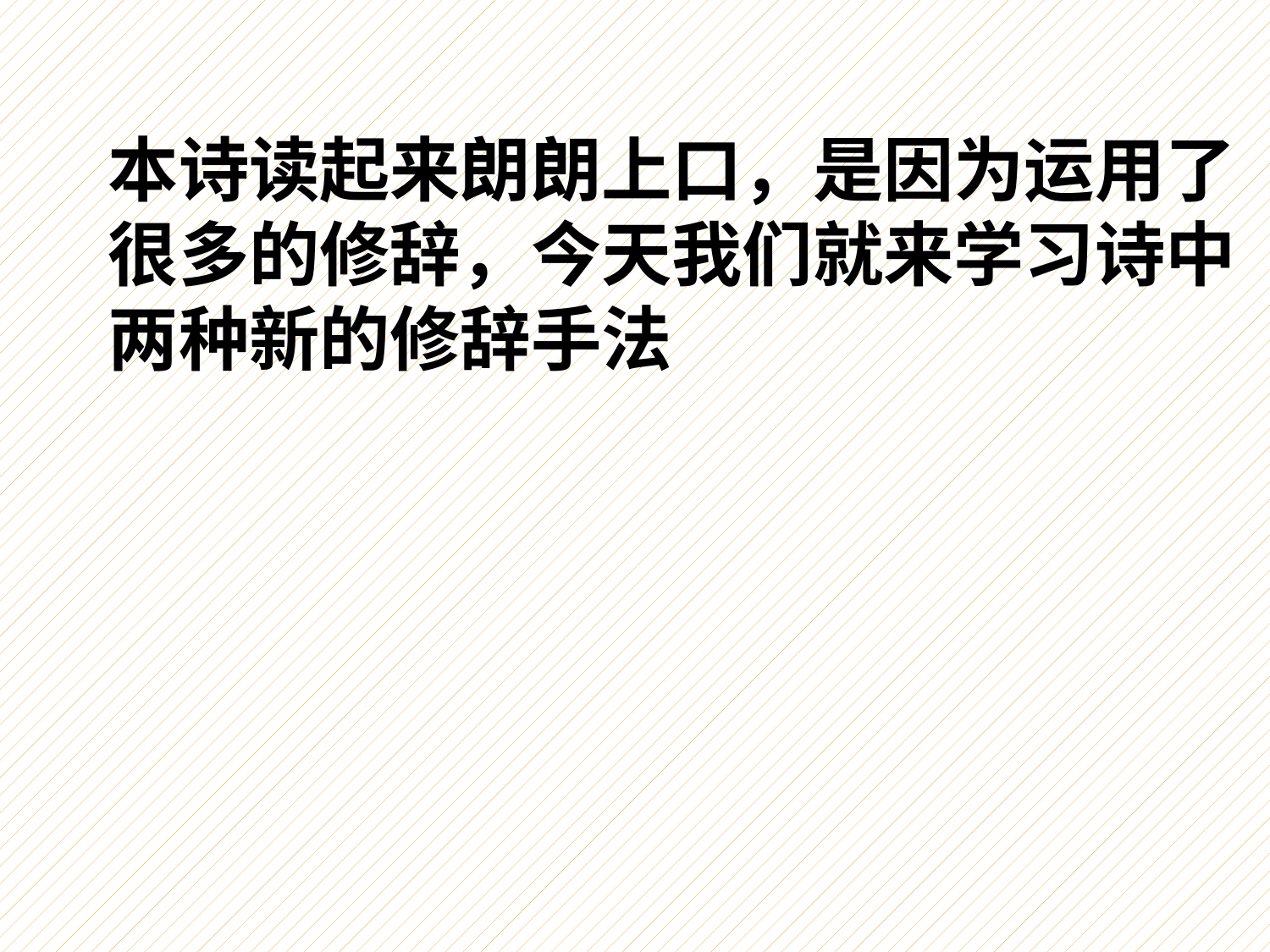

本诗读起来朗朗上口，是因为运用了
很多的修辞，今天我们就来学习诗中
两种新的修辞手法